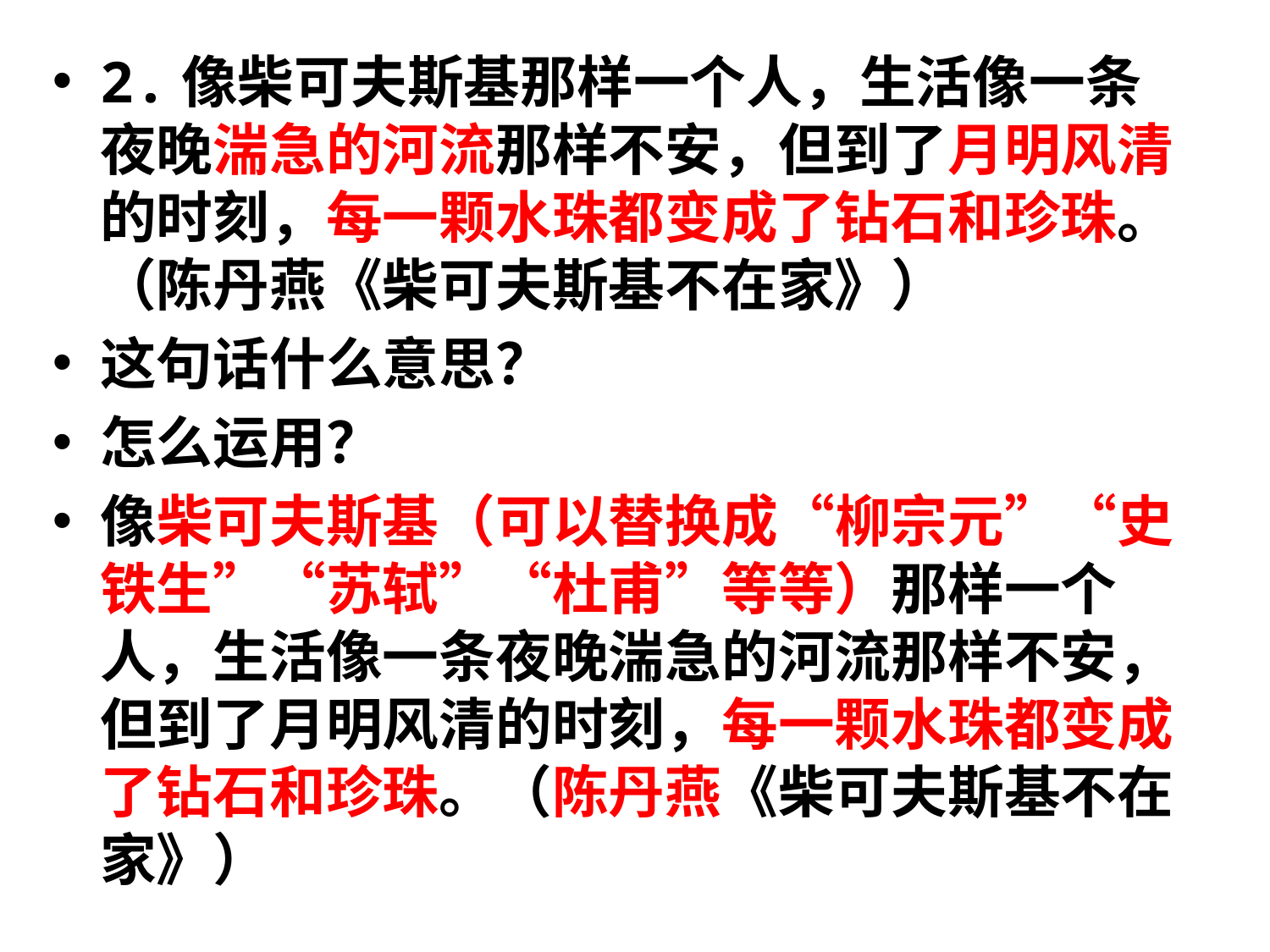

#
2.像柴可夫斯基那样一个人，生活像一条夜晚湍急的河流那样不安，但到了月明风清的时刻，每一颗水珠都变成了钻石和珍珠。（陈丹燕《柴可夫斯基不在家》）
这句话什么意思？
怎么运用？
像柴可夫斯基（可以替换成“柳宗元”“史铁生”“苏轼”“杜甫”等等）那样一个人，生活像一条夜晚湍急的河流那样不安，但到了月明风清的时刻，每一颗水珠都变成了钻石和珍珠。（陈丹燕《柴可夫斯基不在家》）